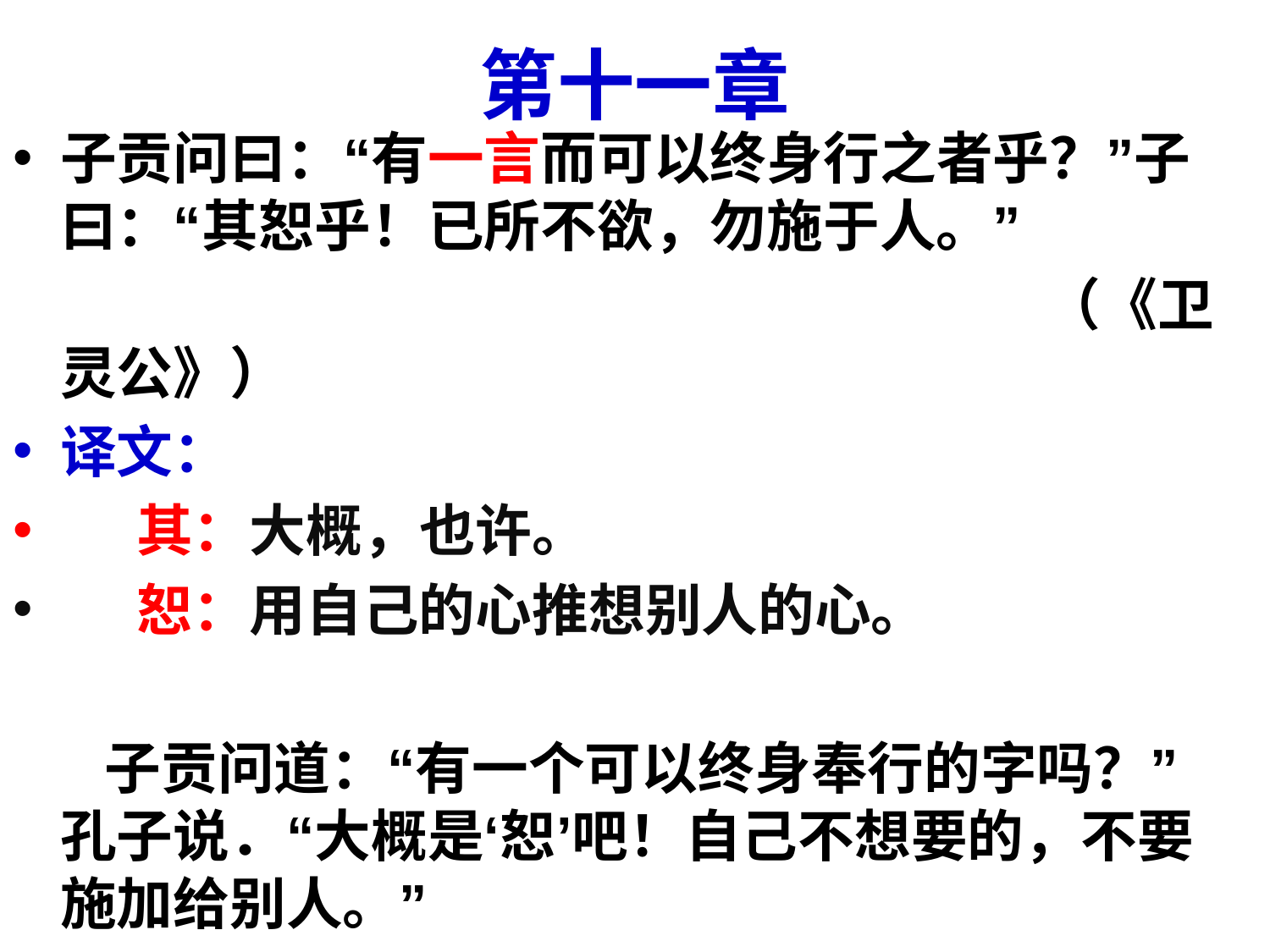

# 第十一章
子贡问曰：“有一言而可以终身行之者乎？”子曰：“其恕乎！已所不欲，勿施于人。”
                                                                 （《卫灵公》）
译文：
    其：大概，也许。
    恕：用自己的心推想别人的心。

     子贡问道：“有一个可以终身奉行的字吗？”孔子说．“大概是‘恕’吧！自己不想要的，不要施加给别人。”